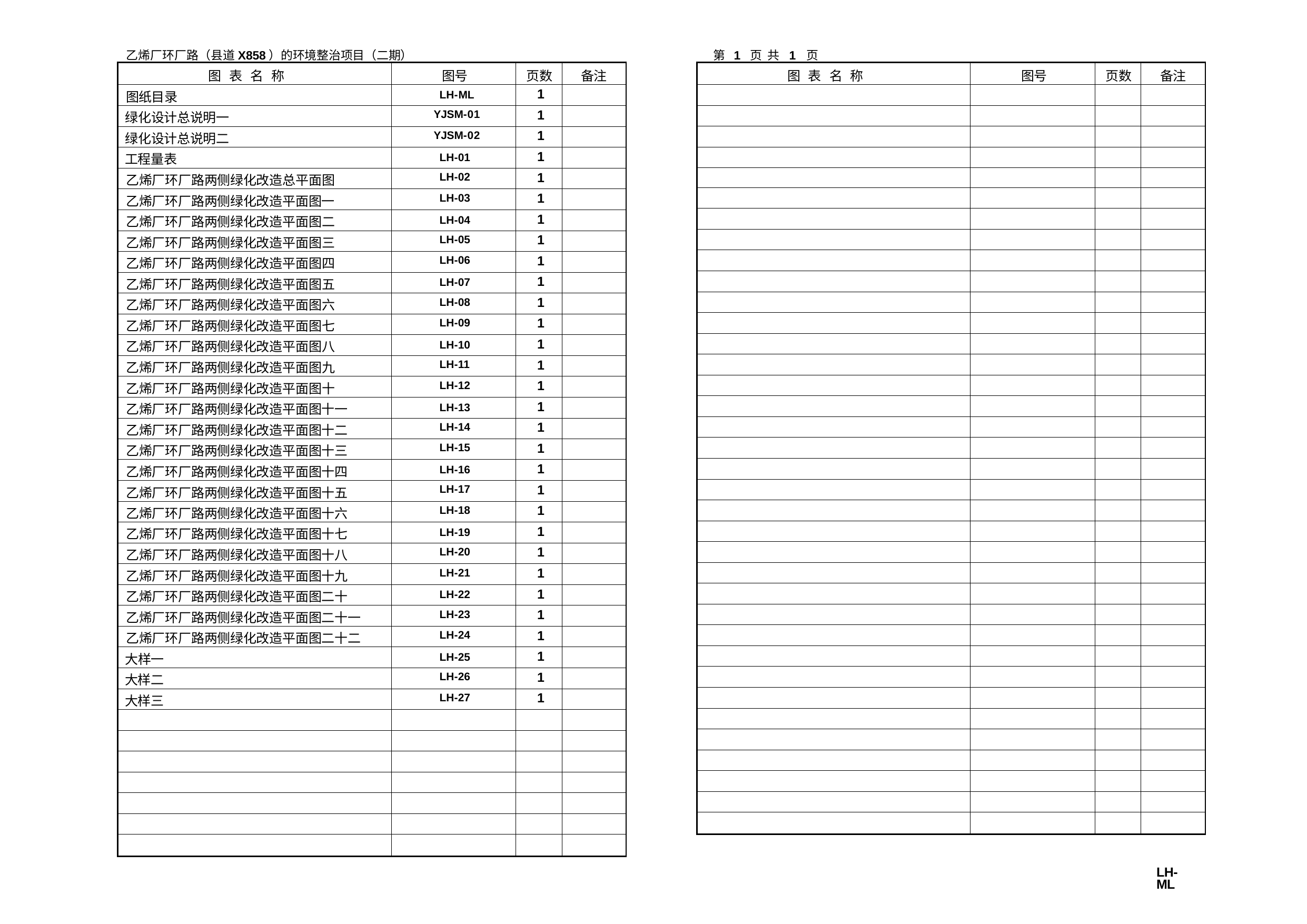

乙烯厂环厂路（县道X858）的环境整治项目（二期）                                                                                                                  第  1  页  共  1  页
| 图 表 名 称 | 图号 | 页数 | 备注 |
| --- | --- | --- | --- |
| 图纸目录 | LH-ML | 1 |  |
| 绿化设计总说明一 | YJSM-01 | 1 |  |
| 绿化设计总说明二 | YJSM-02 | 1 |  |
| 工程量表 | LH-01 | 1 |  |
| 乙烯厂环厂路两侧绿化改造总平面图 | LH-02 | 1 |  |
| 乙烯厂环厂路两侧绿化改造平面图一 | LH-03 | 1 |  |
| 乙烯厂环厂路两侧绿化改造平面图二 | LH-04 | 1 |  |
| 乙烯厂环厂路两侧绿化改造平面图三 | LH-05 | 1 |  |
| 乙烯厂环厂路两侧绿化改造平面图四 | LH-06 | 1 |  |
| 乙烯厂环厂路两侧绿化改造平面图五 | LH-07 | 1 |  |
| 乙烯厂环厂路两侧绿化改造平面图六 | LH-08 | 1 |  |
| 乙烯厂环厂路两侧绿化改造平面图七 | LH-09 | 1 |  |
| 乙烯厂环厂路两侧绿化改造平面图八 | LH-10 | 1 |  |
| 乙烯厂环厂路两侧绿化改造平面图九 | LH-11 | 1 |  |
| 乙烯厂环厂路两侧绿化改造平面图十 | LH-12 | 1 |  |
| 乙烯厂环厂路两侧绿化改造平面图十一 | LH-13 | 1 |  |
| 乙烯厂环厂路两侧绿化改造平面图十二 | LH-14 | 1 |  |
| 乙烯厂环厂路两侧绿化改造平面图十三 | LH-15 | 1 |  |
| 乙烯厂环厂路两侧绿化改造平面图十四 | LH-16 | 1 |  |
| 乙烯厂环厂路两侧绿化改造平面图十五 | LH-17 | 1 |  |
| 乙烯厂环厂路两侧绿化改造平面图十六 | LH-18 | 1 |  |
| 乙烯厂环厂路两侧绿化改造平面图十七 | LH-19 | 1 |  |
| 乙烯厂环厂路两侧绿化改造平面图十八 | LH-20 | 1 |  |
| 乙烯厂环厂路两侧绿化改造平面图十九 | LH-21 | 1 |  |
| 乙烯厂环厂路两侧绿化改造平面图二十 | LH-22 | 1 |  |
| 乙烯厂环厂路两侧绿化改造平面图二十一 | LH-23 | 1 |  |
| 乙烯厂环厂路两侧绿化改造平面图二十二 | LH-24 | 1 |  |
| 大样一 | LH-25 | 1 |  |
| 大样二 | LH-26 | 1 |  |
| 大样三 | LH-27 | 1 |  |
|  |  |  |  |
|  |  |  |  |
|  |  |  |  |
|  |  |  |  |
|  |  |  |  |
|  |  |  |  |
|  |  |  |  |
| 图 表 名 称 | 图号 | 页数 | 备注 |
| --- | --- | --- | --- |
|  |  |  |  |
|  |  |  |  |
|  |  |  |  |
|  |  |  |  |
|  |  |  |  |
|  |  |  |  |
|  |  |  |  |
|  |  |  |  |
|  |  |  |  |
|  |  |  |  |
|  |  |  |  |
|  |  |  |  |
|  |  |  |  |
|  |  |  |  |
|  |  |  |  |
|  |  |  |  |
|  |  |  |  |
|  |  |  |  |
|  |  |  |  |
|  |  |  |  |
|  |  |  |  |
|  |  |  |  |
|  |  |  |  |
|  |  |  |  |
|  |  |  |  |
|  |  |  |  |
|  |  |  |  |
|  |  |  |  |
|  |  |  |  |
|  |  |  |  |
|  |  |  |  |
|  |  |  |  |
|  |  |  |  |
|  |  |  |  |
|  |  |  |  |
|  |  |  |  |

LH-ML